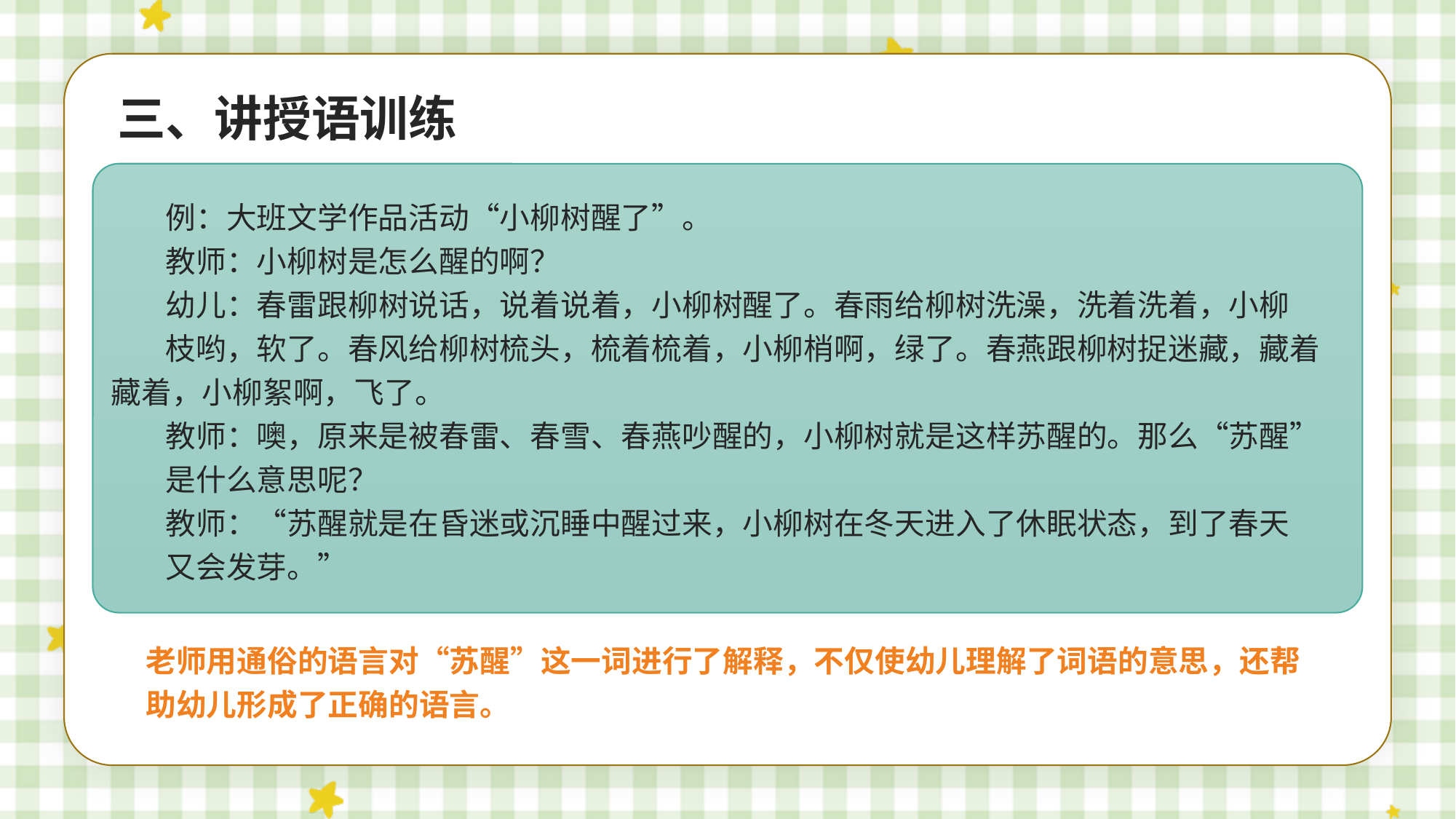

三、讲授语训练
例：大班文学作品活动“小柳树醒了”。
教师：小柳树是怎么醒的啊？
幼儿：春雷跟柳树说话，说着说着，小柳树醒了。春雨给柳树洗澡，洗着洗着，小柳
枝哟，软了。春风给柳树梳头，梳着梳着，小柳梢啊，绿了。春燕跟柳树捉迷藏，藏着藏着，小柳絮啊，飞了。
教师：噢，原来是被春雷、春雪、春燕吵醒的，小柳树就是这样苏醒的。那么“苏醒”
是什么意思呢？
教师：“苏醒就是在昏迷或沉睡中醒过来，小柳树在冬天进入了休眠状态，到了春天
又会发芽。”
老师用通俗的语言对“苏醒”这一词进行了解释，不仅使幼儿理解了词语的意思，还帮助幼儿形成了正确的语言。